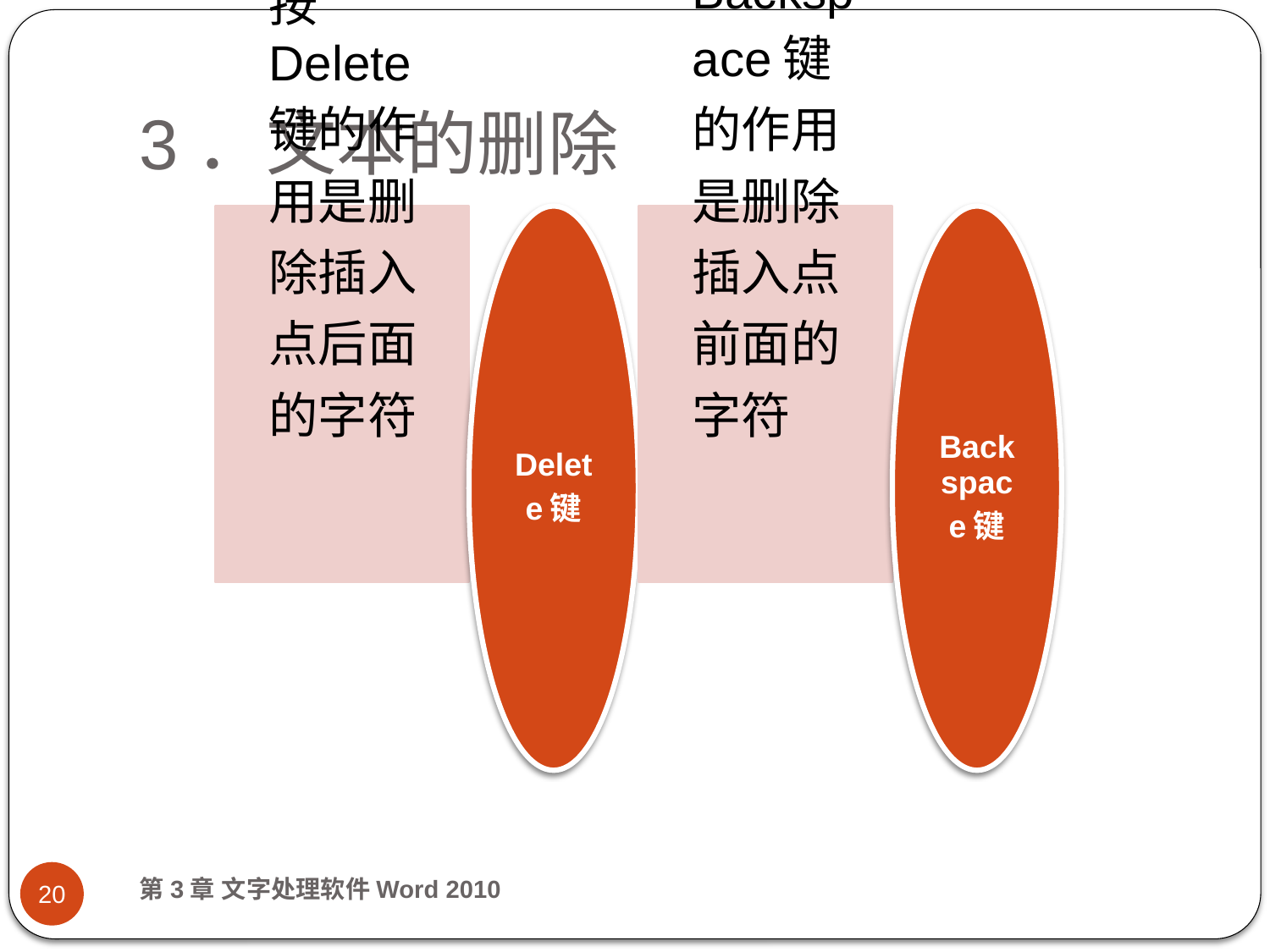

# 3．文本的删除
Delete键
Backspace键
Backspace键的作用是删除插入点前面的字符
第3章 文字处理软件Word 2010
20